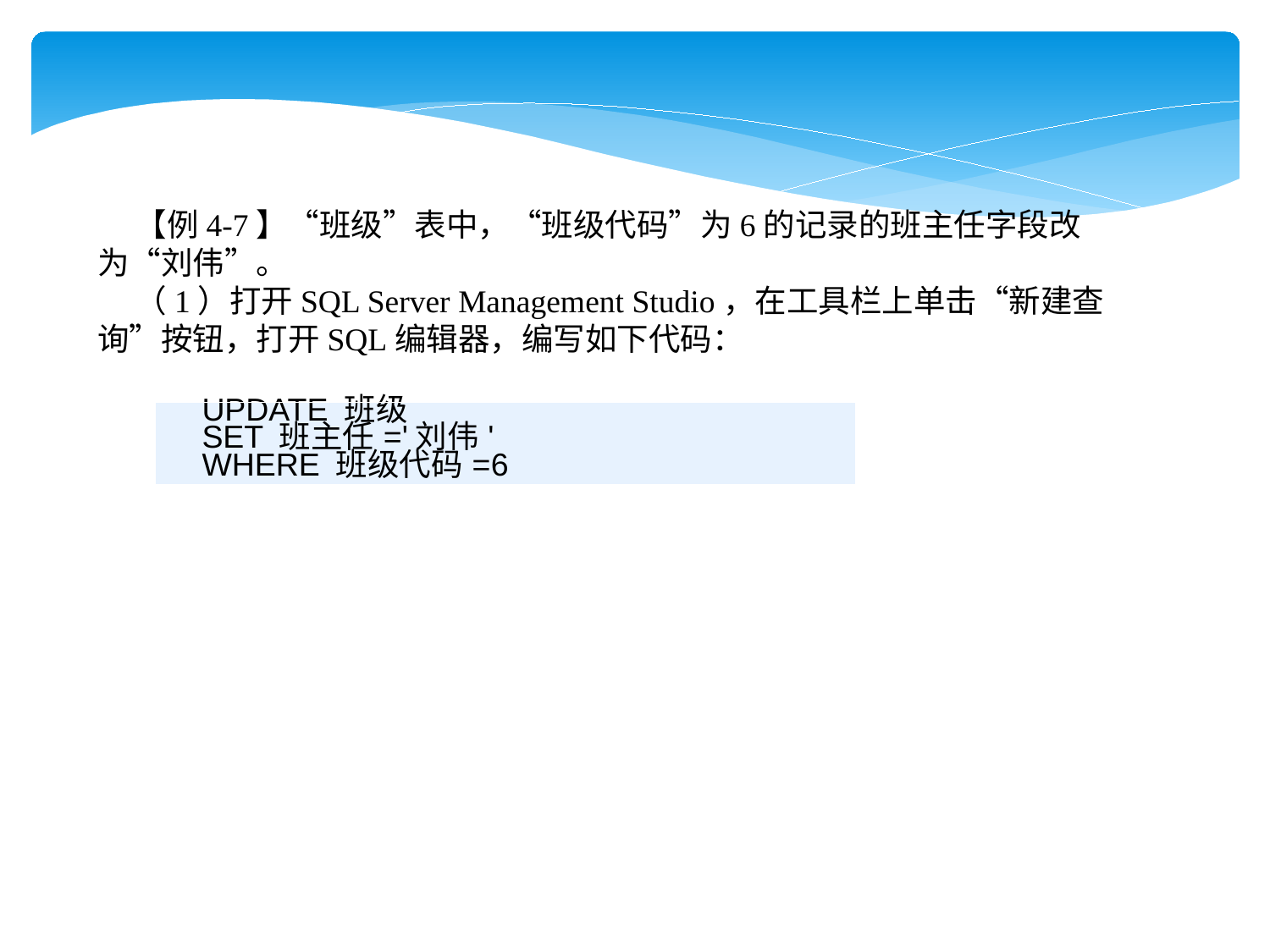

【例4-7】“班级”表中，“班级代码”为6的记录的班主任字段改为“刘伟”。
（1）打开SQL Server Management Studio，在工具栏上单击“新建查询”按钮，打开SQL编辑器，编写如下代码：

| UPDATE 班级 SET 班主任='刘伟' WHERE 班级代码=6 |
| --- |